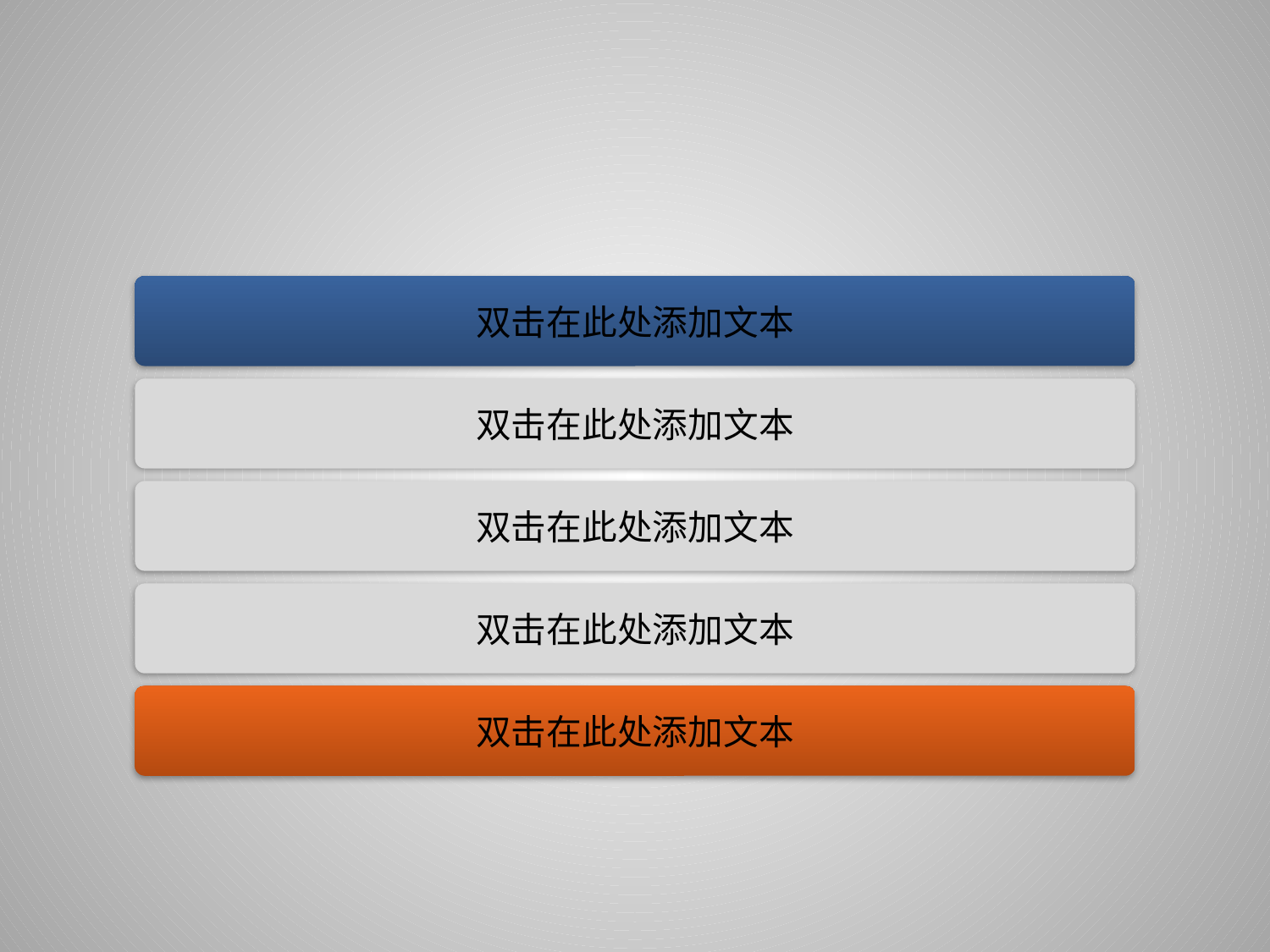

双击在此处添加文本
双击在此处添加文本
双击在此处添加文本
双击在此处添加文本
双击在此处添加文本